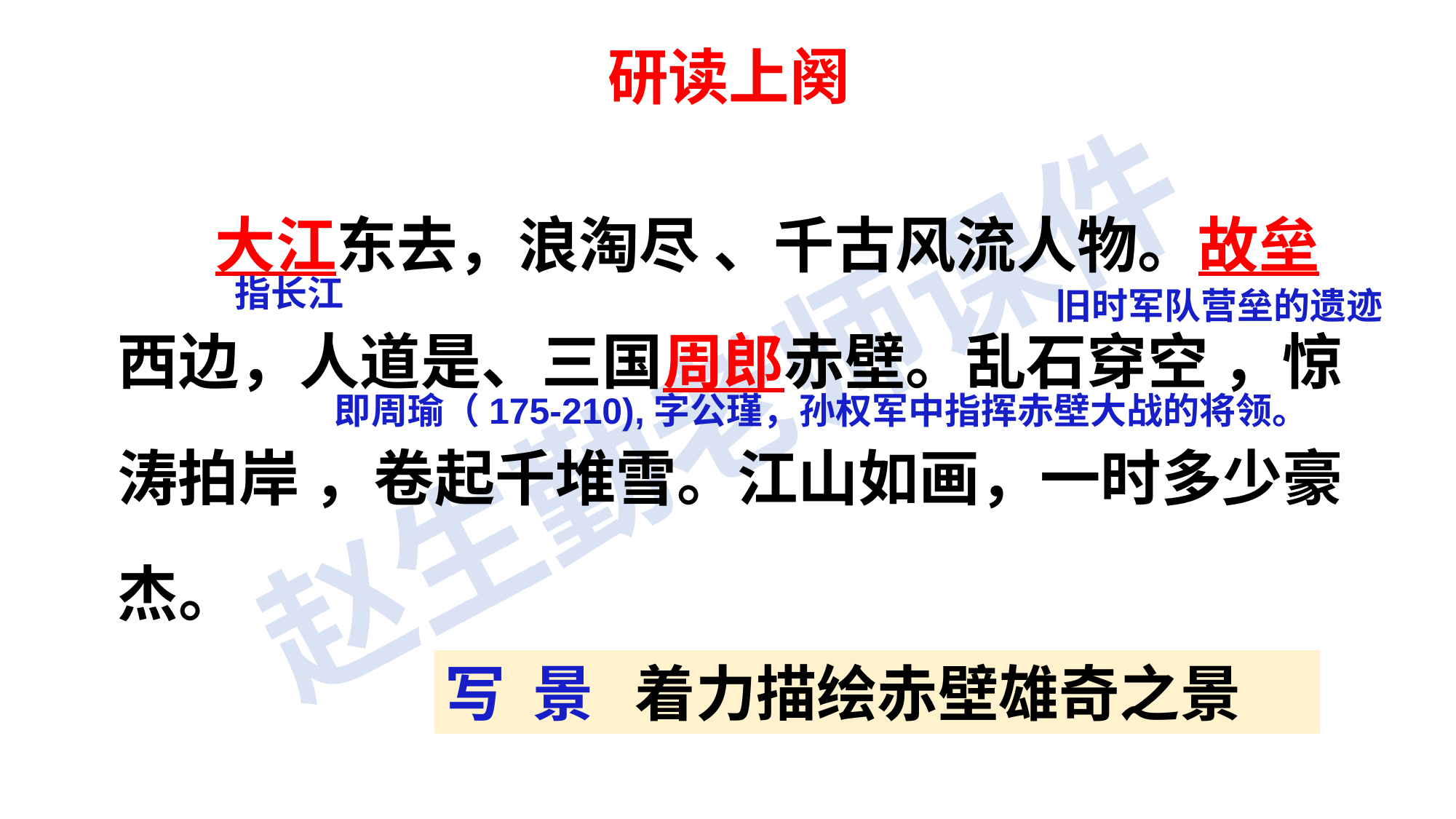

研读上阕
      大江东去，浪淘尽 、千古风流人物。故垒西边，人道是、三国周郎赤壁。乱石穿空 ，惊涛拍岸 ，卷起千堆雪。江山如画，一时多少豪杰。
指长江
旧时军队营垒的遗迹
即周瑜（175-210),字公瑾，孙权军中指挥赤壁大战的将领。
写  景   着力描绘赤壁雄奇之景